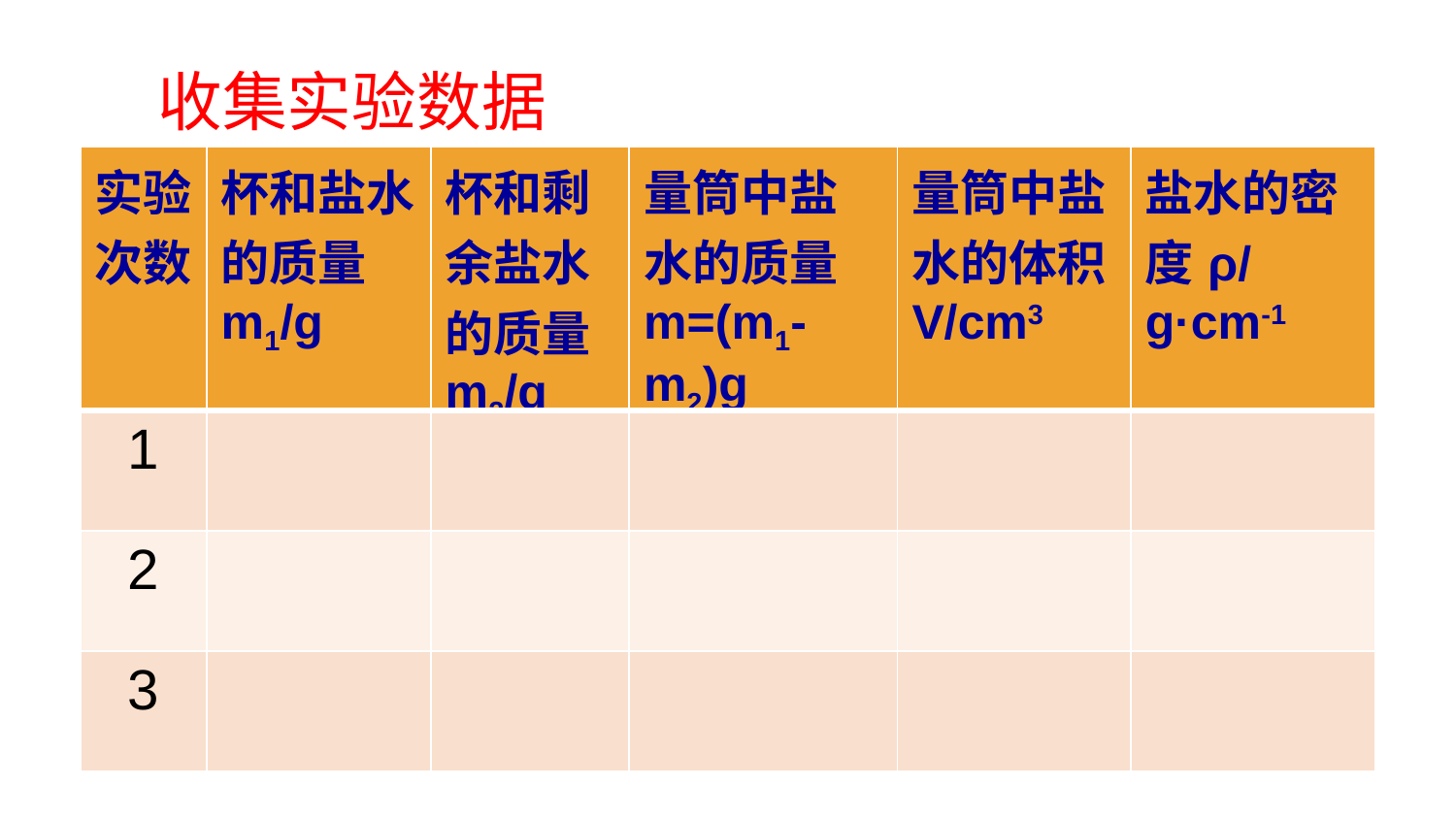

收集实验数据
| 实验次数 | 杯和盐水的质量m1/g | 杯和剩余盐水的质量m2/g | 量筒中盐水的质量m=(m1-m2)g | 量筒中盐水的体积V/cm3 | 盐水的密度ρ/g·cm-1 |
| --- | --- | --- | --- | --- | --- |
| 1 |  |  |  |  |  |
| 2 |  |  |  |  |  |
| 3 |  |  |  |  |  |